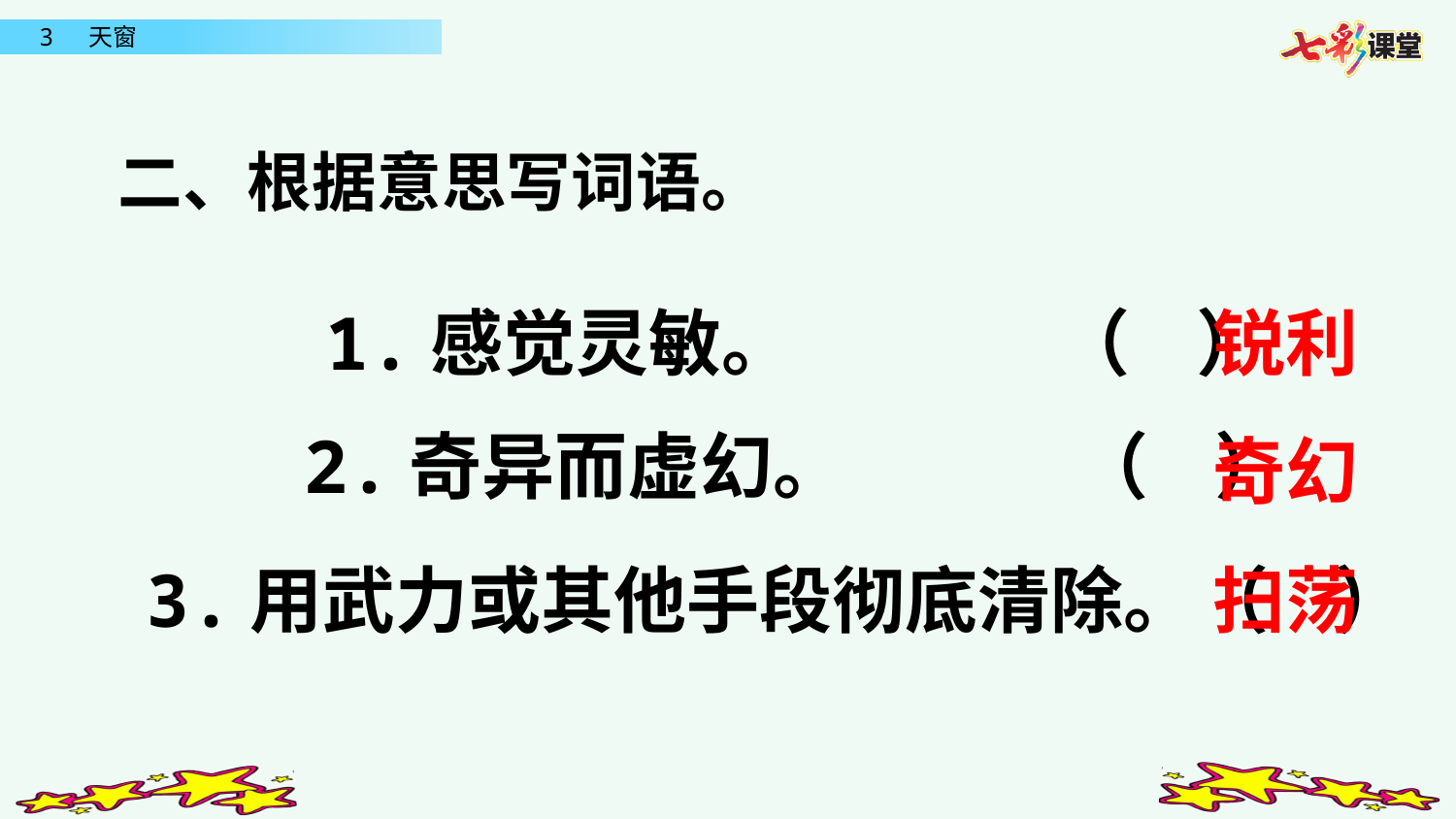

二、根据意思写词语。
1.感觉灵敏。                （    ）
锐利
2.奇异而虚幻。              （    ）
奇幻
扫荡
3.用武力或其他手段彻底清除。（    ）